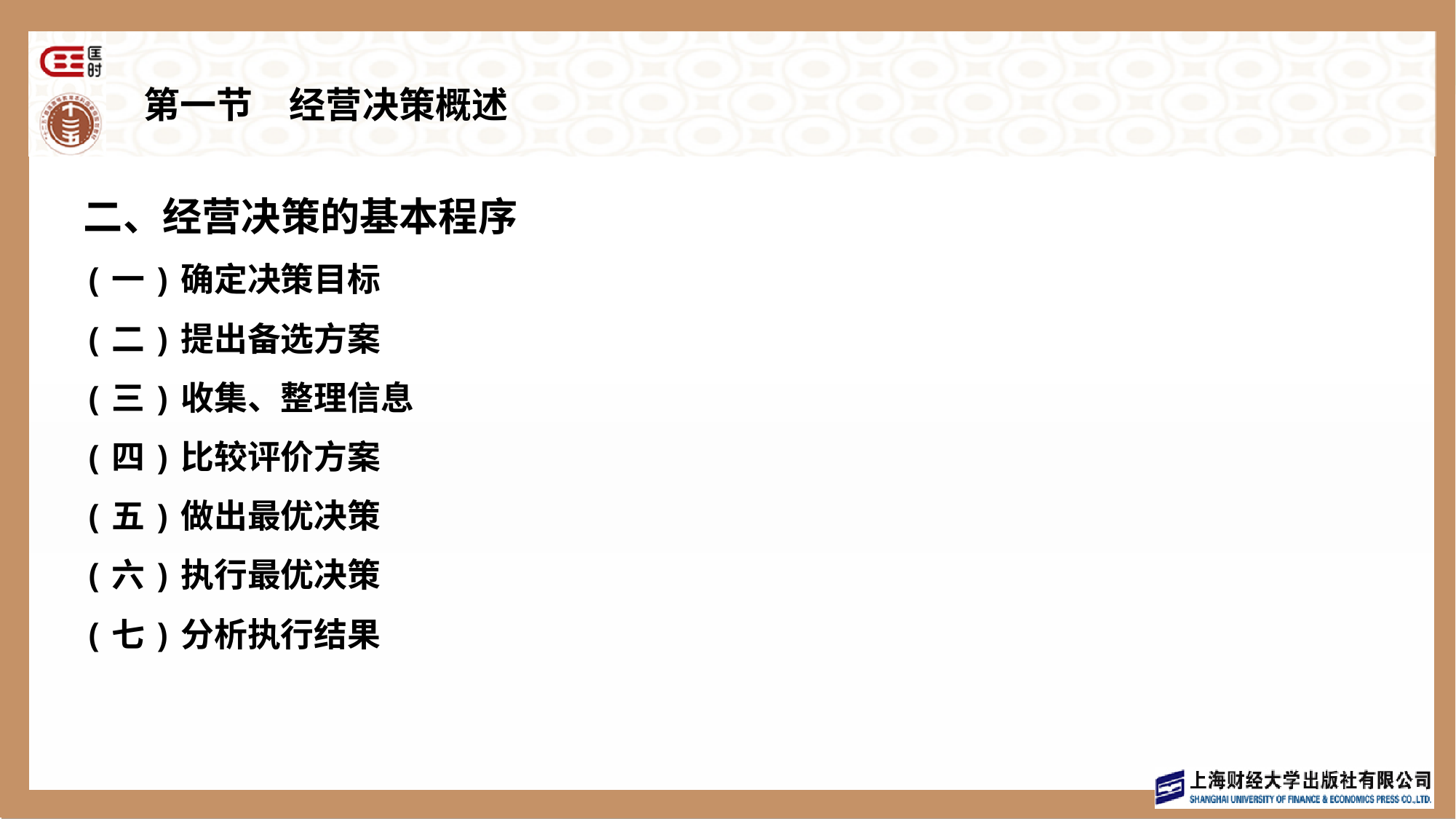

# 第一节　经营决策概述
二、经营决策的基本程序
(一)确定决策目标
(二)提出备选方案
(三)收集、整理信息
(四)比较评价方案
(五)做出最优决策
(六)执行最优决策
(七)分析执行结果